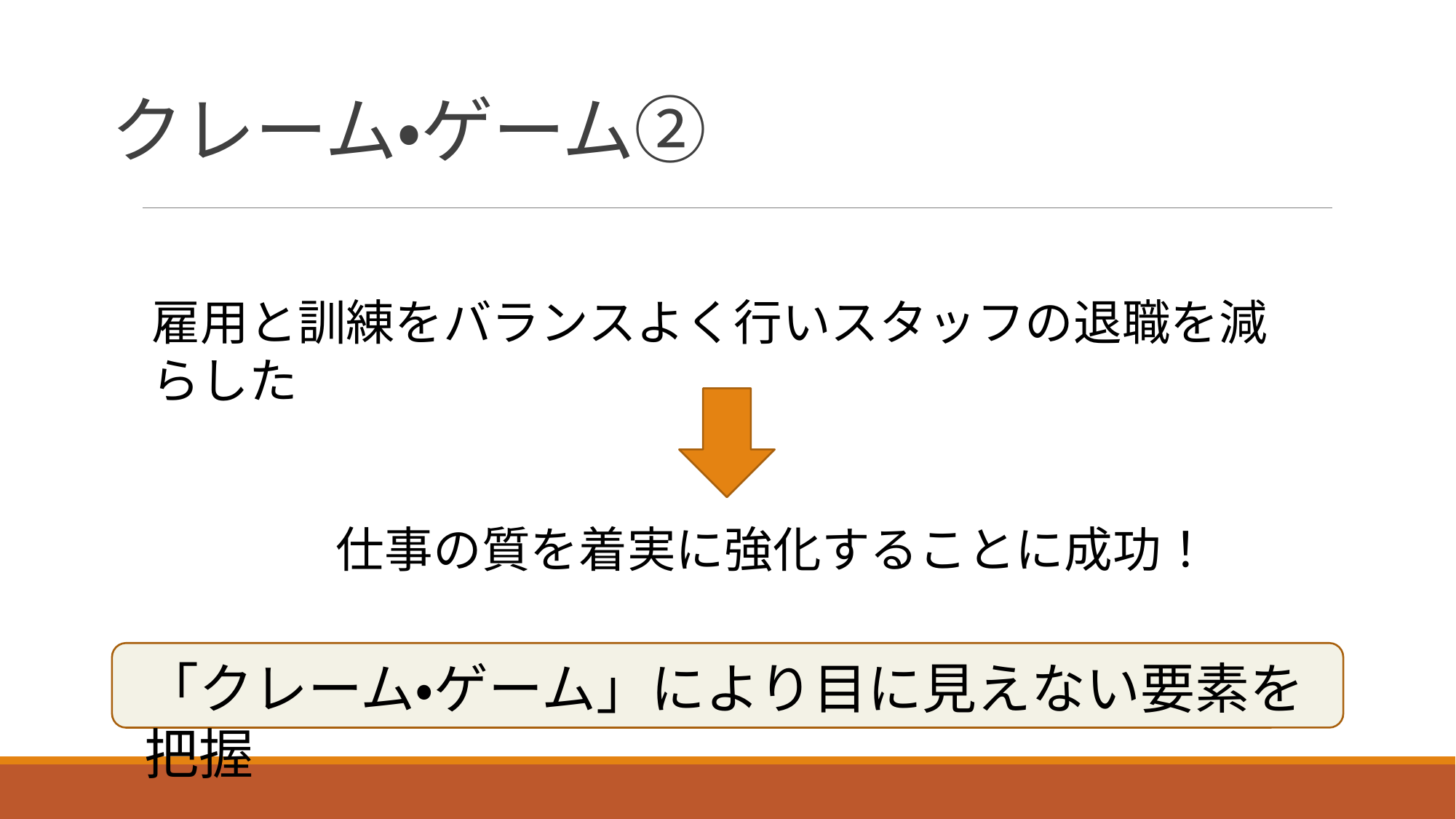

# クレーム・ゲーム②
雇用と訓練をバランスよく行いスタッフの退職を減らした

仕事の質を着実に強化することに成功！

「クレーム・ゲーム」により目に見えない要素を把握